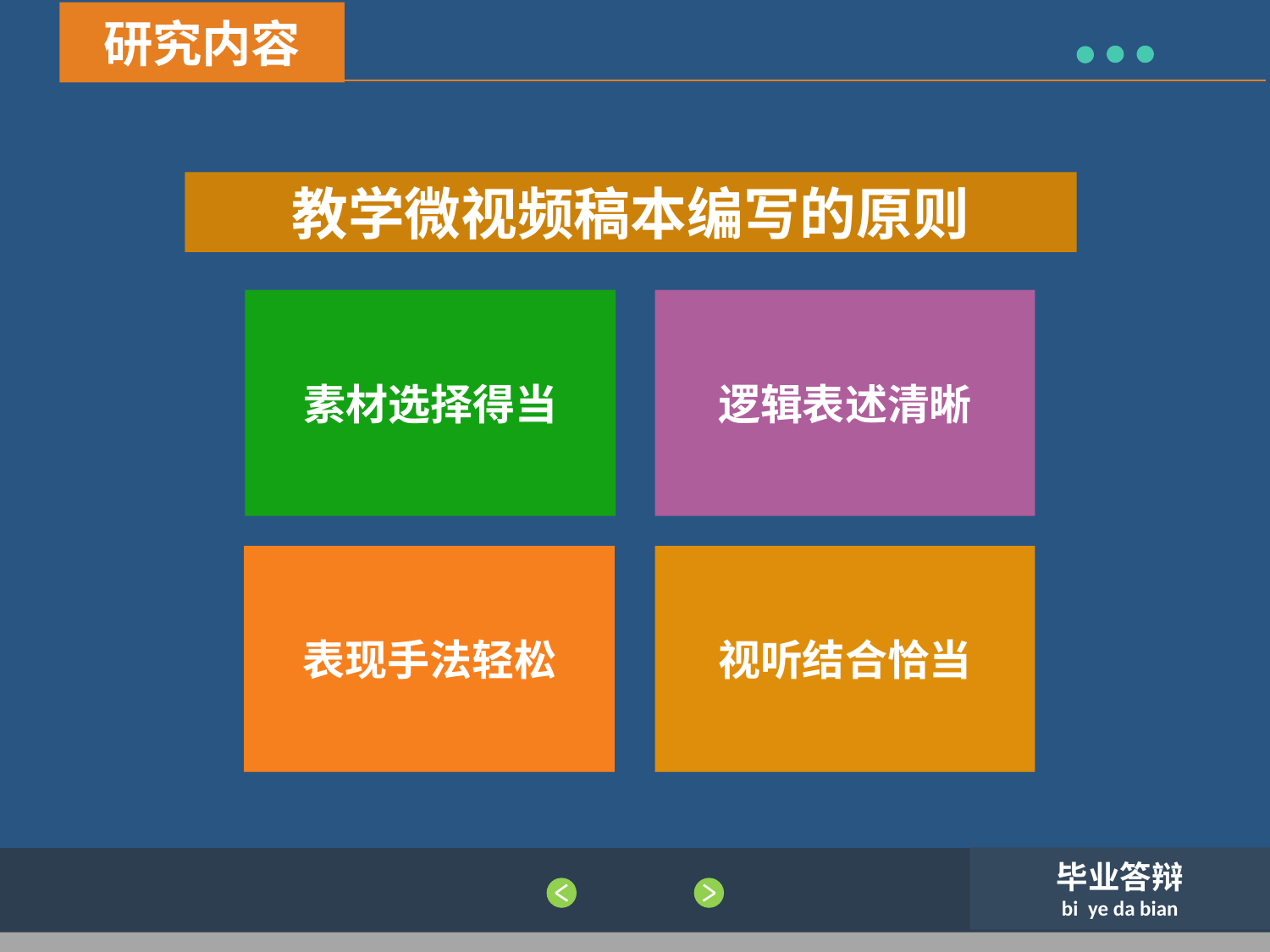

研究内容

教学微视频稿本编写的原则
素材选择得当
逻辑表述清晰
表现手法轻松
视听结合恰当
毕业答辩
bi  ye da bian